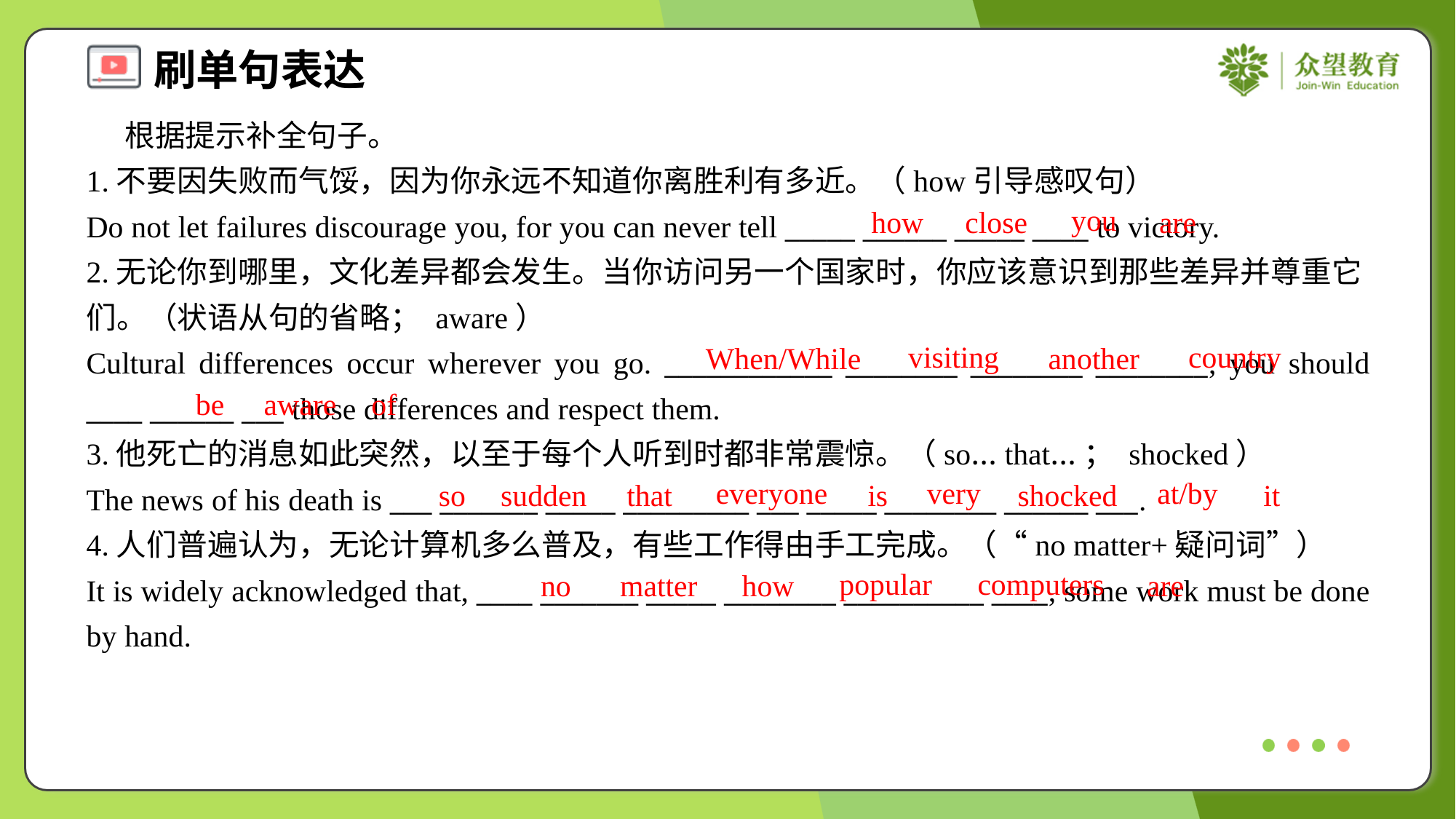

根据提示补全句子。
1.不要因失败而气馁，因为你永远不知道你离胜利有多近。（how引导感叹句）
Do not let failures discourage you, for you can never tell _____ ______ _____ ____ to victory.
you
how
close
are
2.无论你到哪里，文化差异都会发生。当你访问另一个国家时，你应该意识到那些差异并尊重它们。（状语从句的省略； aware）
Cultural differences occur wherever you go. ____________ ________ ________ ________, you should ____ ______ ___ those differences and respect them.
visiting
country
When/While
another
be
aware
of
3.他死亡的消息如此突然，以至于每个人听到时都非常震惊。（so… that…； shocked）
The news of his death is ___ _______ _____ _________ ___ _____ ________ ______ ___.
everyone
very
at/by
so
sudden
that
is
shocked
it
4.人们普遍认为，无论计算机多么普及，有些工作得由手工完成。（“no matter+疑问词”）
It is widely acknowledged that, ____ _______ _____ ________ __________ ____, some work must be done by hand.
popular
computers
no
matter
how
are